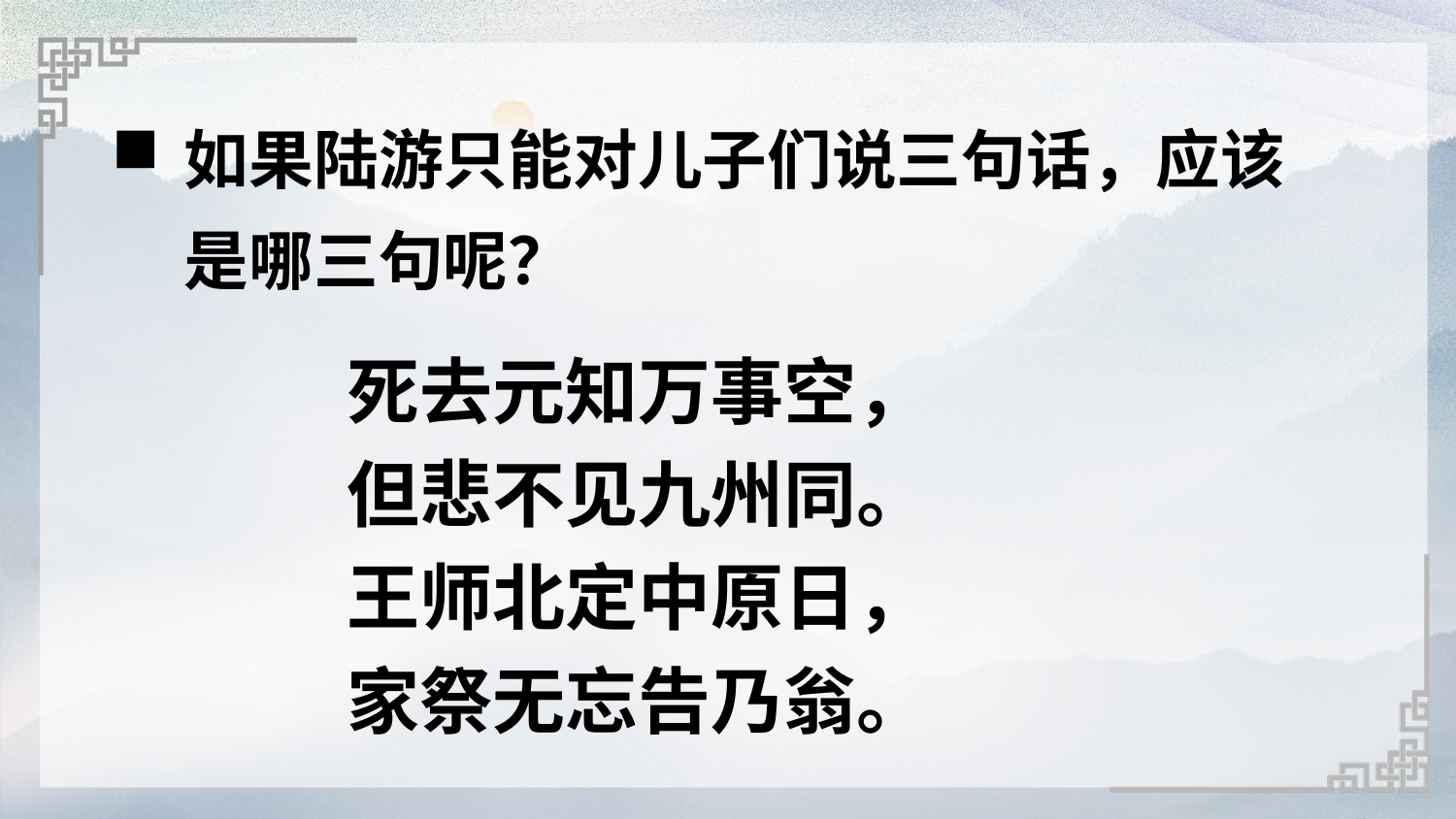

如果陆游只能对儿子们说三句话，应该是哪三句呢？
死去元知万事空，
但悲不见九州同。
王师北定中原日，
家祭无忘告乃翁。